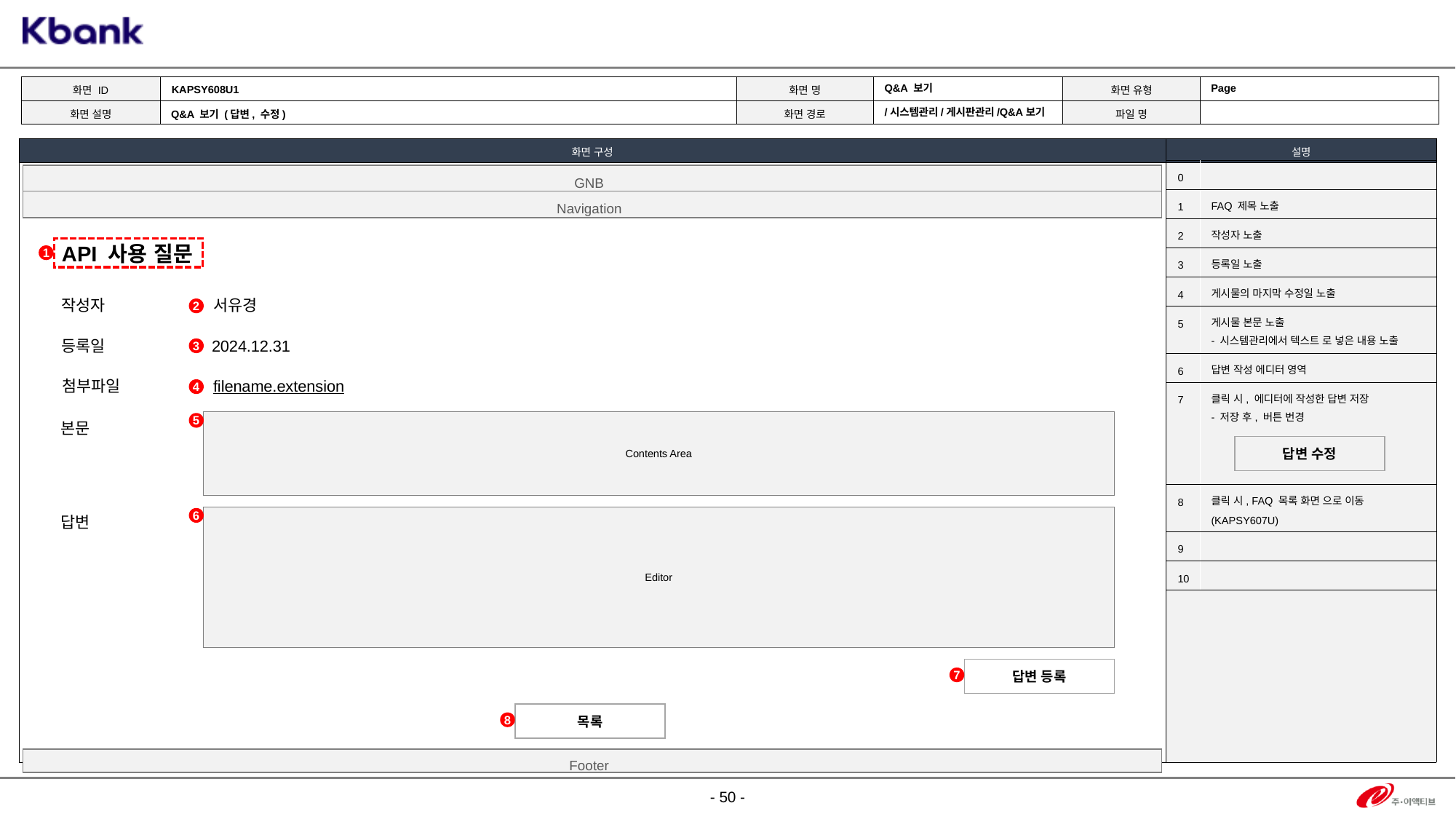

KAPSY608U1
Page
Q&A 보기
/시스템관리/게시판관리/Q&A보기

Q&A 보기 (답변, 수정)
| 0 |  |
| --- | --- |
| 1 | FAQ 제목 노출 |
| 2 | 작성자 노출 |
| 3 | 등록일 노출 |
| 4 | 게시물의 마지막 수정일 노출 |
| 5 | 게시물 본문 노출 - 시스템관리에서 텍스트 로 넣은 내용 노출 |
| 6 | 답변 작성 에디터 영역 |
| 7 | 클릭 시, 에디터에 작성한 답변 저장 - 저장 후, 버튼 번경 |
| 8 | 클릭 시, FAQ 목록 화면 으로 이동 (KAPSY607U) |
| 9 |  |
| 10 |  |
GNB
Navigation
API 사용 질문

1
작성자
서유경
2
등록일
2024.12.31
3
첨부파일
filename.extension
4
| Contents Area |
| --- |
5
본문
답변 수정
답변
| Editor |
| --- |
6
답변 등록
7
목록
8
Footer